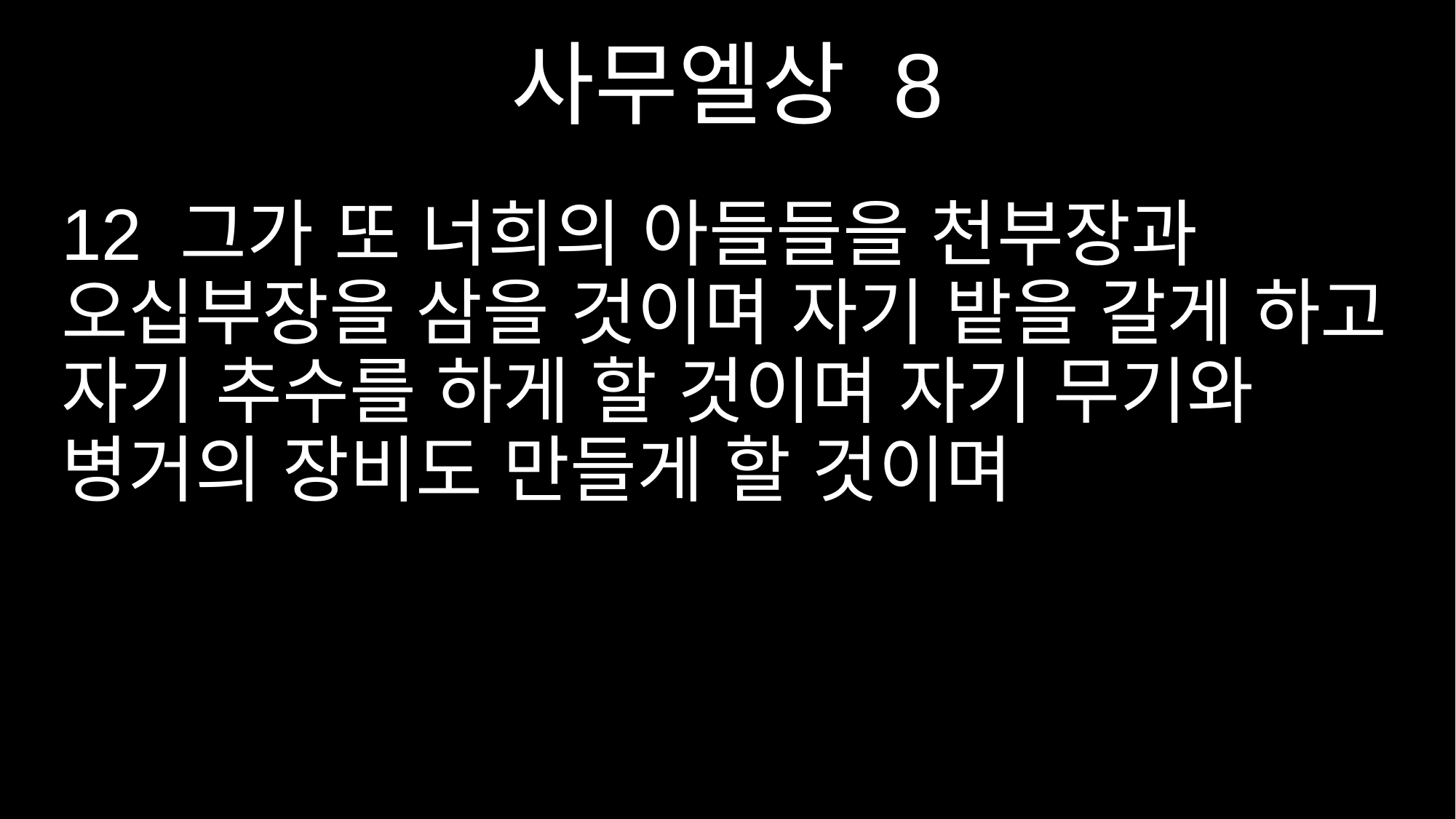

사무엘상 8
12 그가 또 너희의 아들들을 천부장과 오십부장을 삼을 것이며 자기 밭을 갈게 하고 자기 추수를 하게 할 것이며 자기 무기와 병거의 장비도 만들게 할 것이며